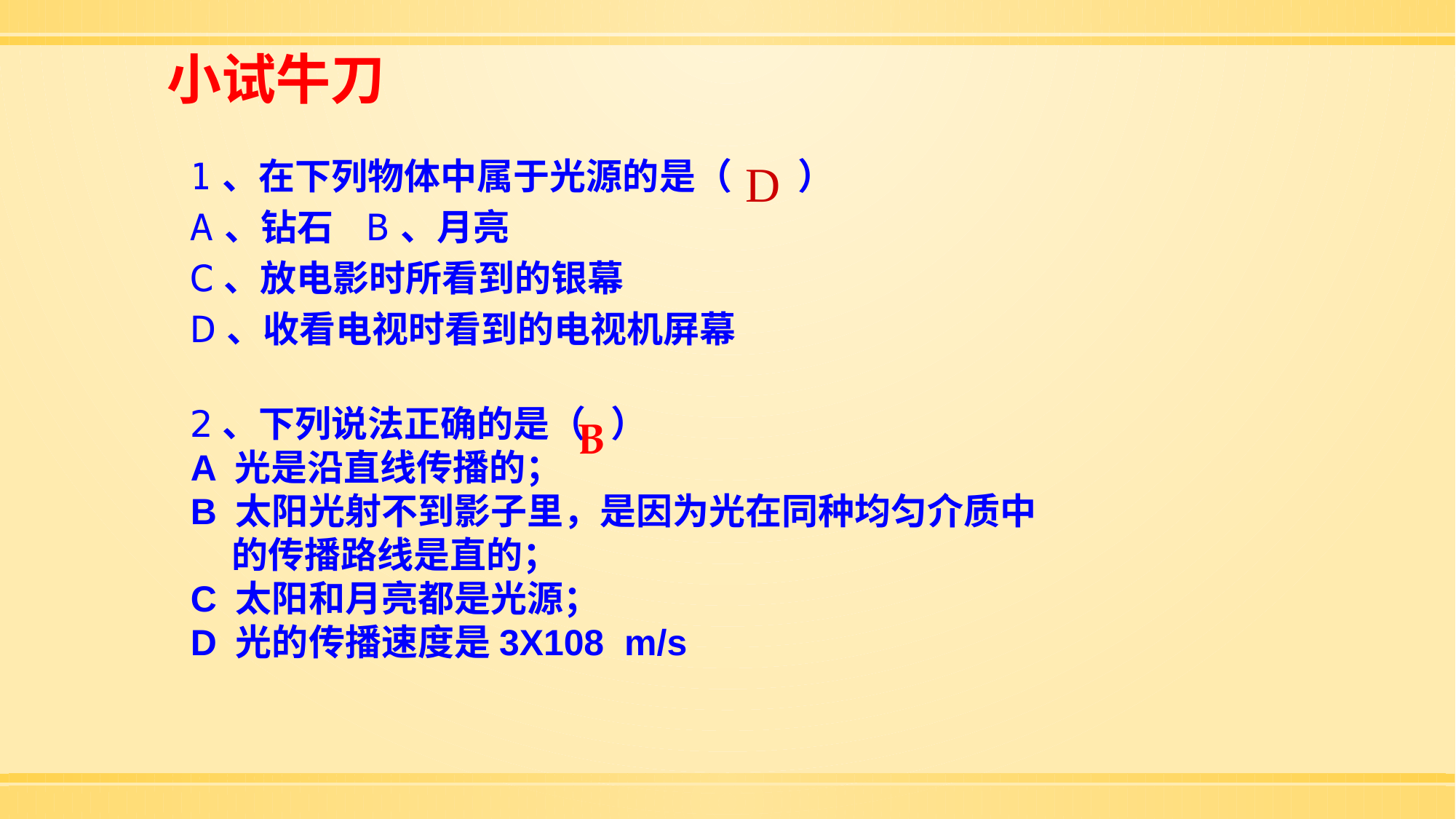

小试牛刀
1、在下列物体中属于光源的是（        ）
A、钻石   B、月亮
C、放电影时所看到的银幕
D、收看电视时看到的电视机屏幕

2、下列说法正确的是（   ）
A 光是沿直线传播的；
B 太阳光射不到影子里，是因为光在同种均匀介质中的传播路线是直的；
C 太阳和月亮都是光源；
D 光的传播速度是3X108  m/s

D
B